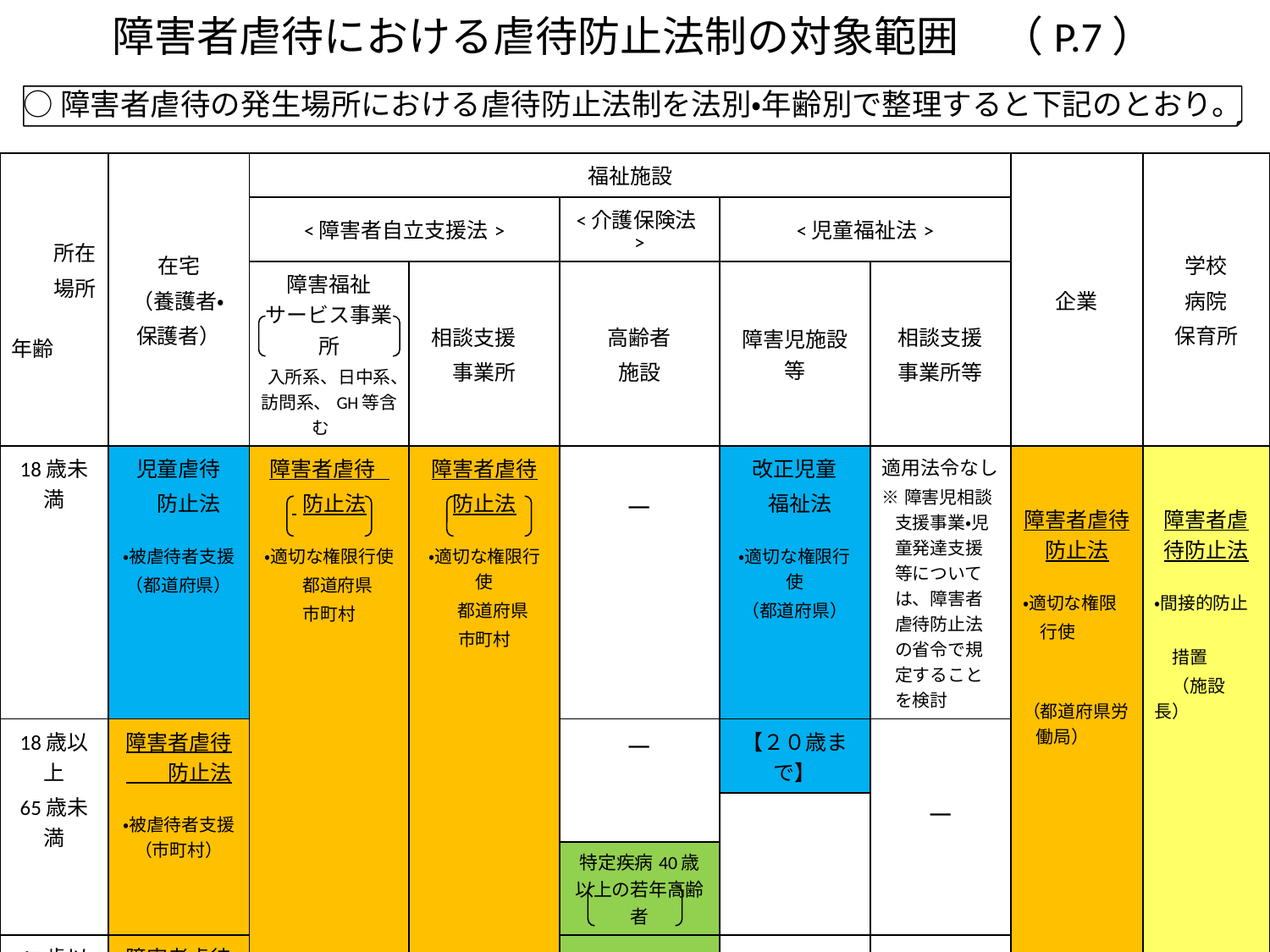

障害者虐待における虐待防止法制の対象範囲　（P.7）
○障害者虐待の発生場所における虐待防止法制を法別・年齢別で整理すると下記のとおり。
| 所在 場所 年齢 | 在宅 （養護者・ 保護者） | 福祉施設 |  |  |  |  | 企業 | 学校 病院 保育所 |
| --- | --- | --- | --- | --- | --- | --- | --- | --- |
|  |  | <障害者自立支援法> |  | <介護保険法> | <児童福祉法> |  |  |  |
|  |  | 障害福祉 サービス事業所 入所系、日中系、訪問系、GH等含む | 相談支援　 事業所 | 高齢者 施設 | 障害児施設等 | 相談支援 事業所等 |  |  |
| 18歳未満 | 児童虐待 　防止法 ・被虐待者支援 （都道府県） | 障害者虐待 防止法 ・適切な権限行使 　都道府県 市町村 | 障害者虐待 防止法 ・適切な権限行使 　都道府県 市町村 | － | 改正児童 福祉法 ・適切な権限行使 （都道府県） | 適用法令なし ※障害児相談支援事業・児童発達支援等については、障害者虐待防止法の省令で規定することを検討 | 障害者虐待防止法 ・適切な権限 　行使　　　　　　　　　　　　　 （都道府県労働局） | 障害者虐待防止法 ・間接的防止　　　　　 　措置 　（施設長） |
| 18歳以上 65歳未満 | 障害者虐待　　防止法 ・被虐待者支援（市町村） |  |  | － | 【２０歳まで】 | － |  |  |
|  |  |  |  |  |  |  |  |  |
|  |  |  |  | 特定疾病40歳以上の若年高齢者 |  |  |  |  |
| 65歳以上 | 障害者虐待　防止法 高齢者虐待　防止法 ・被虐待者支援（市町村） |  |  | 高齢者虐待　　防止法 ・適切な権限行使 都道府県 市町村 | － | － |  |  |